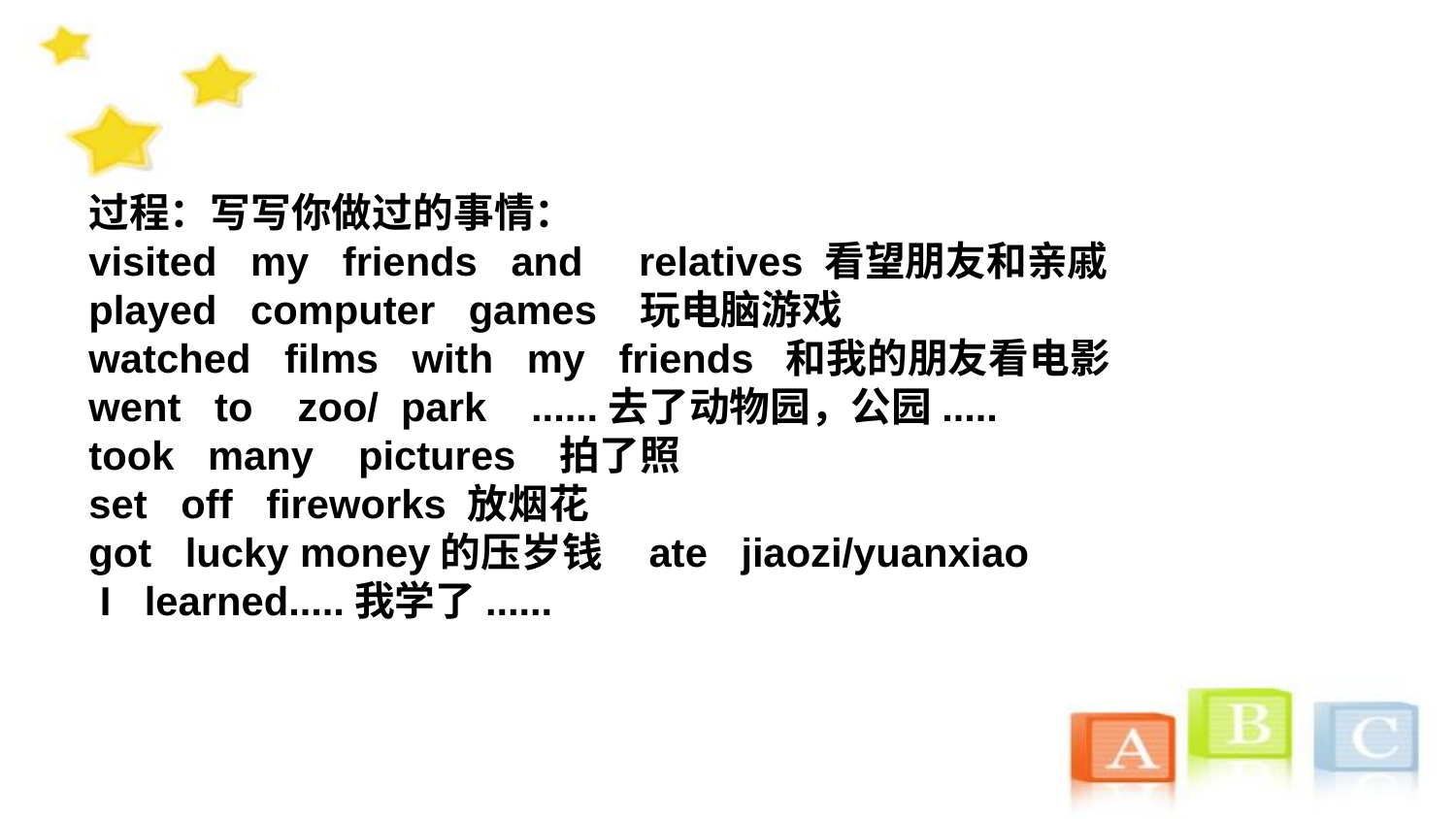

过程：写写你做过的事情：
visited   my   friends   and     relatives 看望朋友和亲戚
played   computer   games   玩电脑游戏
watched   films   with   my   friends  和我的朋友看电影
went   to    zoo/  park    ......去了动物园，公园.....
took   many    pictures   拍了照
set   off   fireworks 放烟花
got   lucky money的压岁钱    ate   jiaozi/yuanxiao
 I   learned.....我学了......